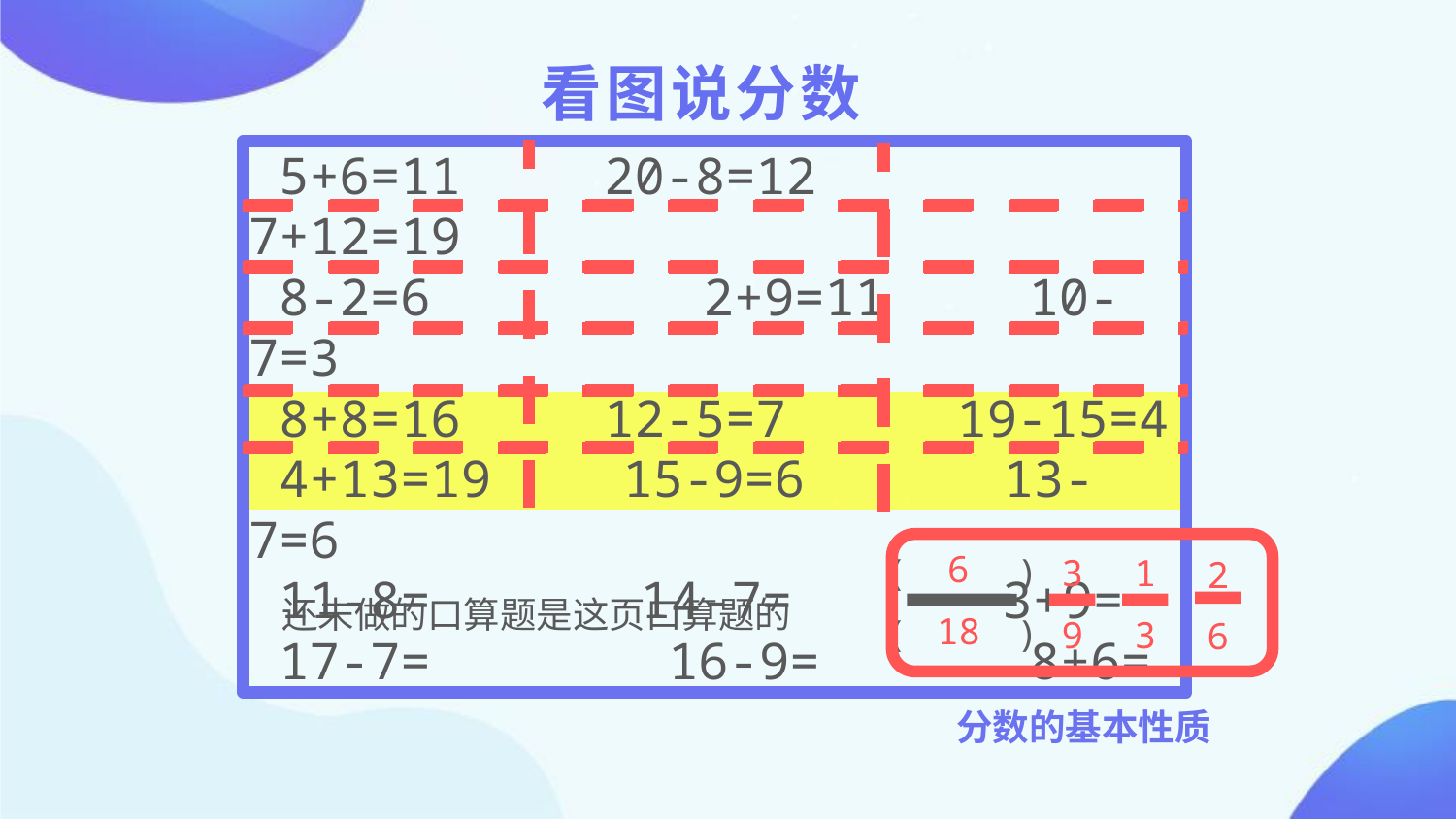

看图说分数

 5+6=11　      20-8=12       7+12=19
 8-2=6         2+9=11　      10-7=3
 8+8=16　      12-5=7　　    19-15=4
 4+13=19　     15-9=6　　　  13-7=6
 11-8=　　　   14-7=　　　   3+9=
 17-7=　　　　 16-9=　　　   8+6=

(     )
(     )

还未做的口算题是这页口算题的

6
18
3
9

1
3

2
6

分数的基本性质